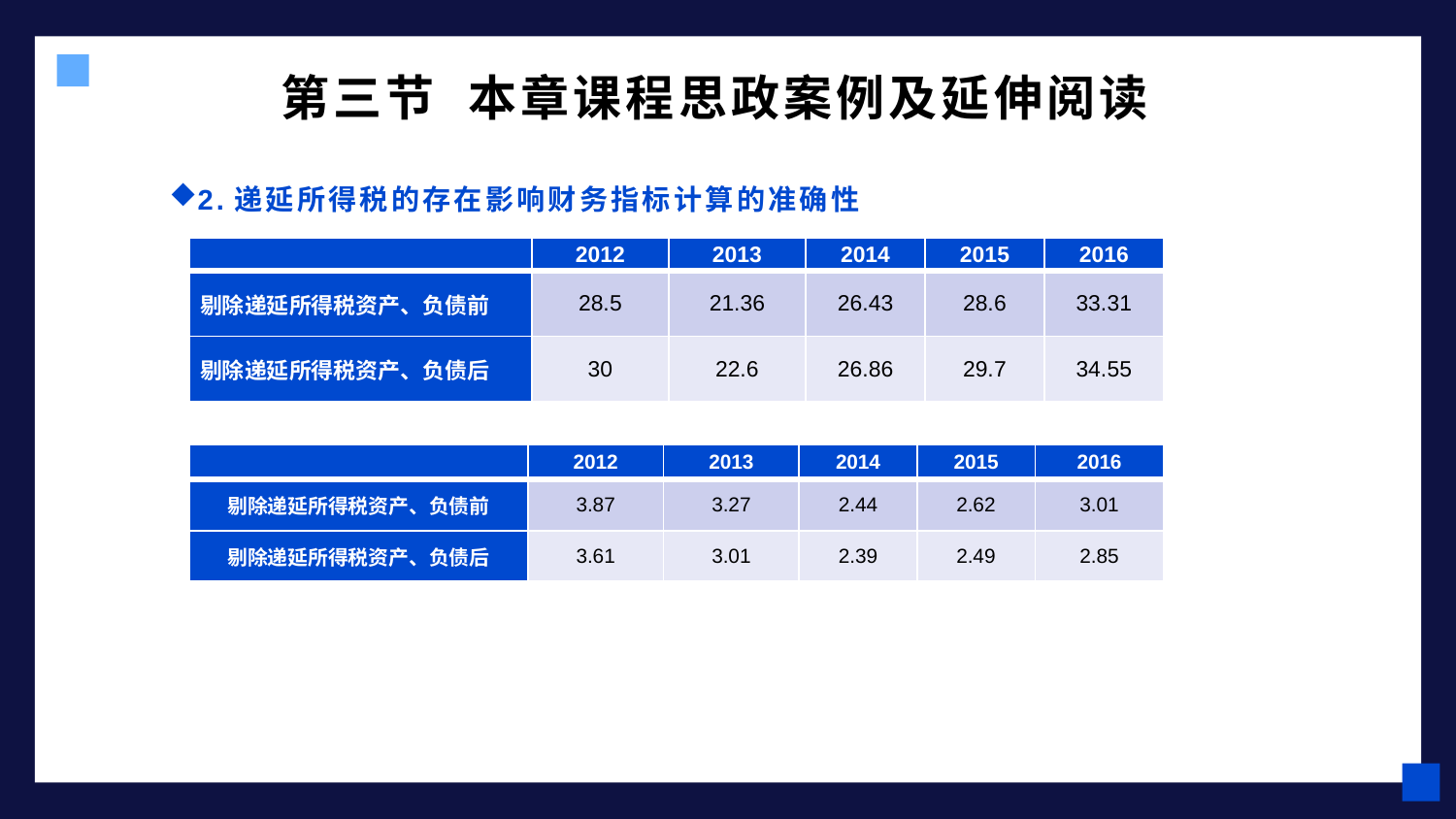

# 第三节  本章课程思政案例及延伸阅读
2.递延所得税的存在影响财务指标计算的准确性

|  | 2012 | 2013 | 2014 | 2015 | 2016 |
| --- | --- | --- | --- | --- | --- |
| 剔除递延所得税资产、负债前 | 28.5 | 21.36 | 26.43 | 28.6 | 33.31 |
| 剔除递延所得税资产、负债后 | 30 | 22.6 | 26.86 | 29.7 | 34.55 |
|  | 2012 | 2013 | 2014 | 2015 | 2016 |
| --- | --- | --- | --- | --- | --- |
| 剔除递延所得税资产、负债前 | 3.87 | 3.27 | 2.44 | 2.62 | 3.01 |
| 剔除递延所得税资产、负债后 | 3.61 | 3.01 | 2.39 | 2.49 | 2.85 |